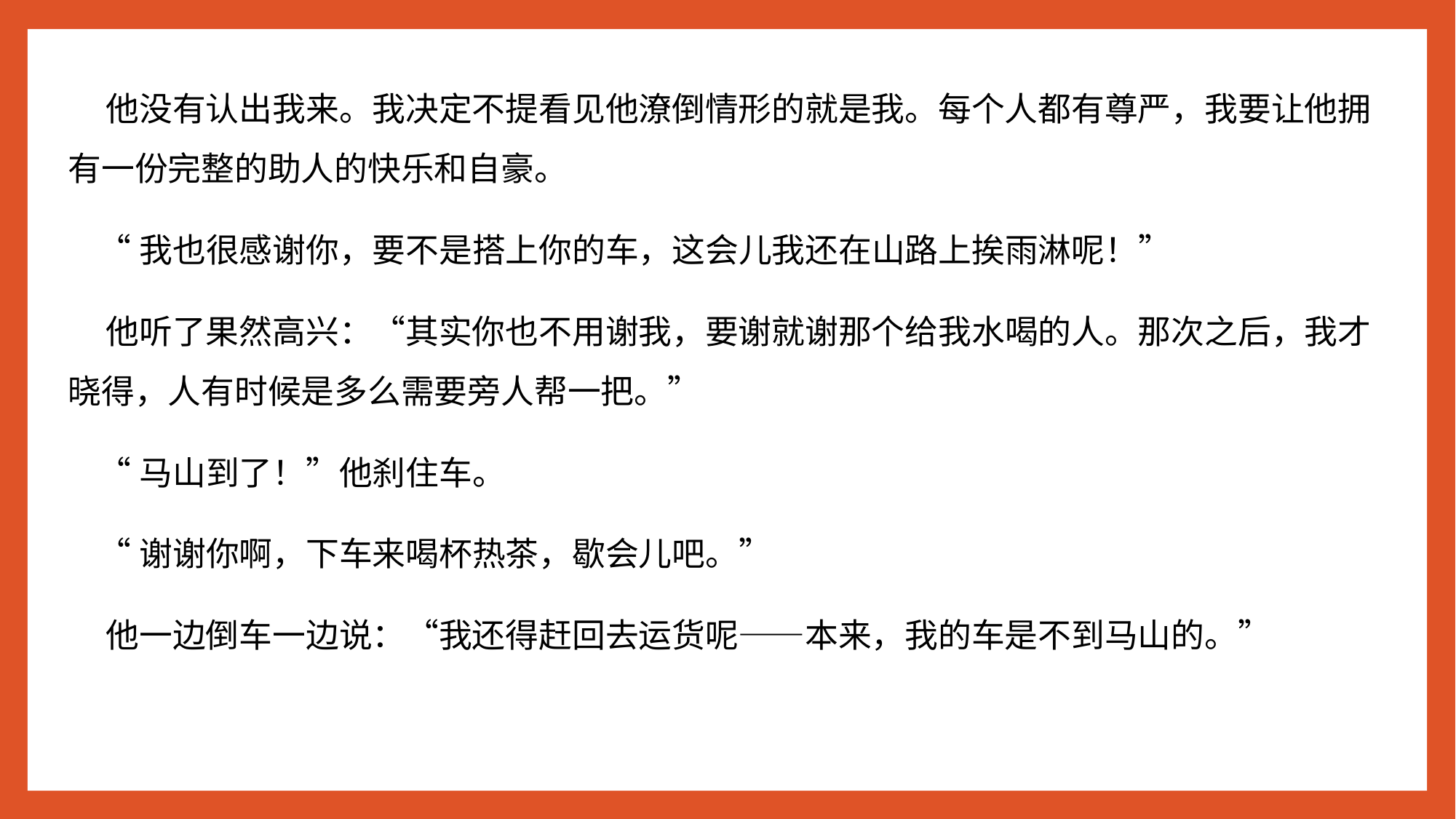

他没有认出我来。我决定不提看见他潦倒情形的就是我。每个人都有尊严，我要让他拥有一份完整的助人的快乐和自豪。
    “我也很感谢你，要不是搭上你的车，这会儿我还在山路上挨雨淋呢！”
    他听了果然高兴：“其实你也不用谢我，要谢就谢那个给我水喝的人。那次之后，我才晓得，人有时候是多么需要旁人帮一把。”
    “马山到了！”他刹住车。
    “谢谢你啊，下车来喝杯热茶，歇会儿吧。”
    他一边倒车一边说：“我还得赶回去运货呢——本来，我的车是不到马山的。”